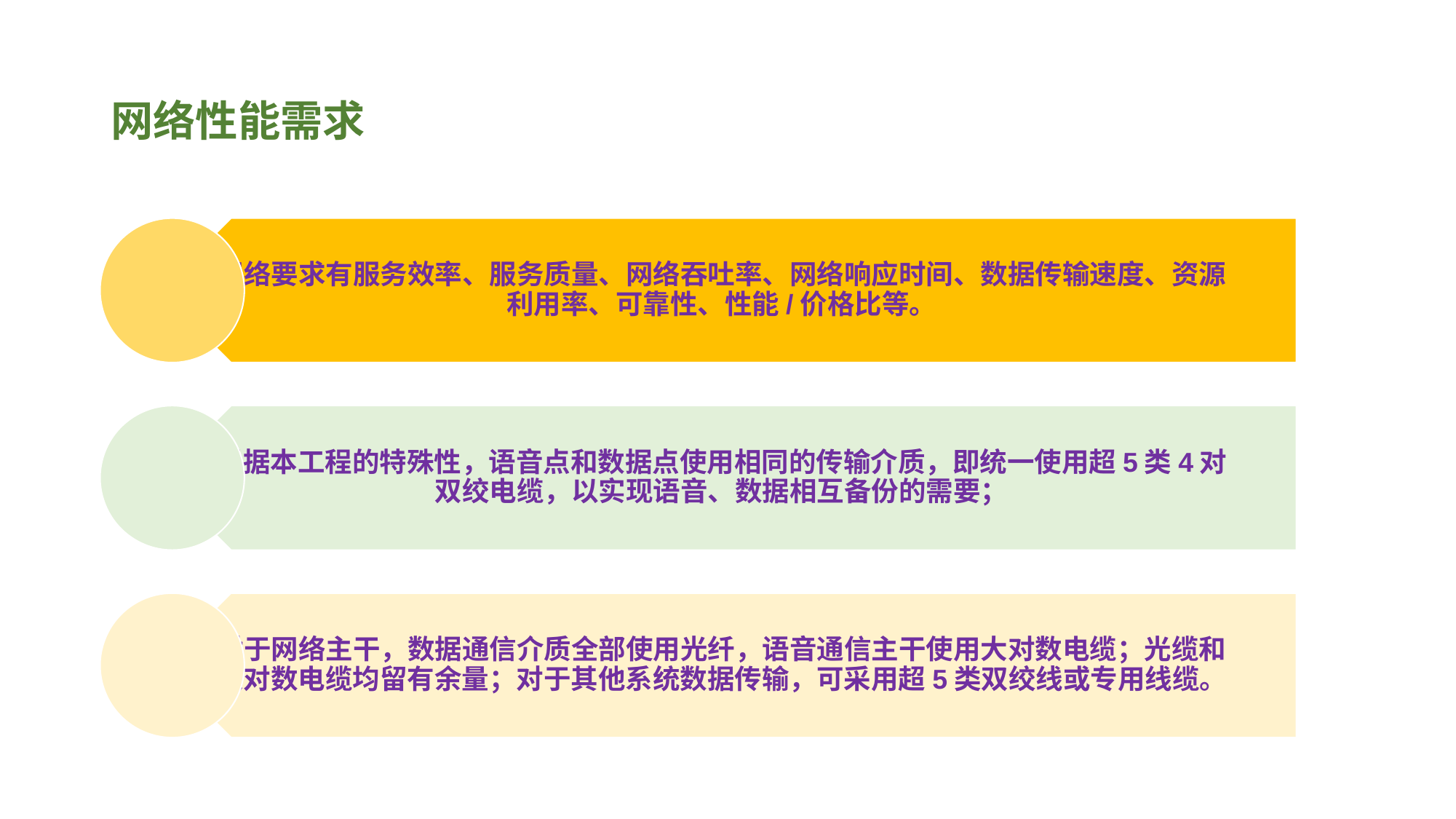

# 网络性能需求
网络要求有服务效率、服务质量、网络吞吐率、网络响应时间、数据传输速度、资源利用率、可靠性、性能/价格比等。
根据本工程的特殊性，语音点和数据点使用相同的传输介质，即统一使用超5类4对双绞电缆，以实现语音、数据相互备份的需要；
对于网络主干，数据通信介质全部使用光纤，语音通信主干使用大对数电缆；光缆和大对数电缆均留有余量；对于其他系统数据传输，可采用超5类双绞线或专用线缆。